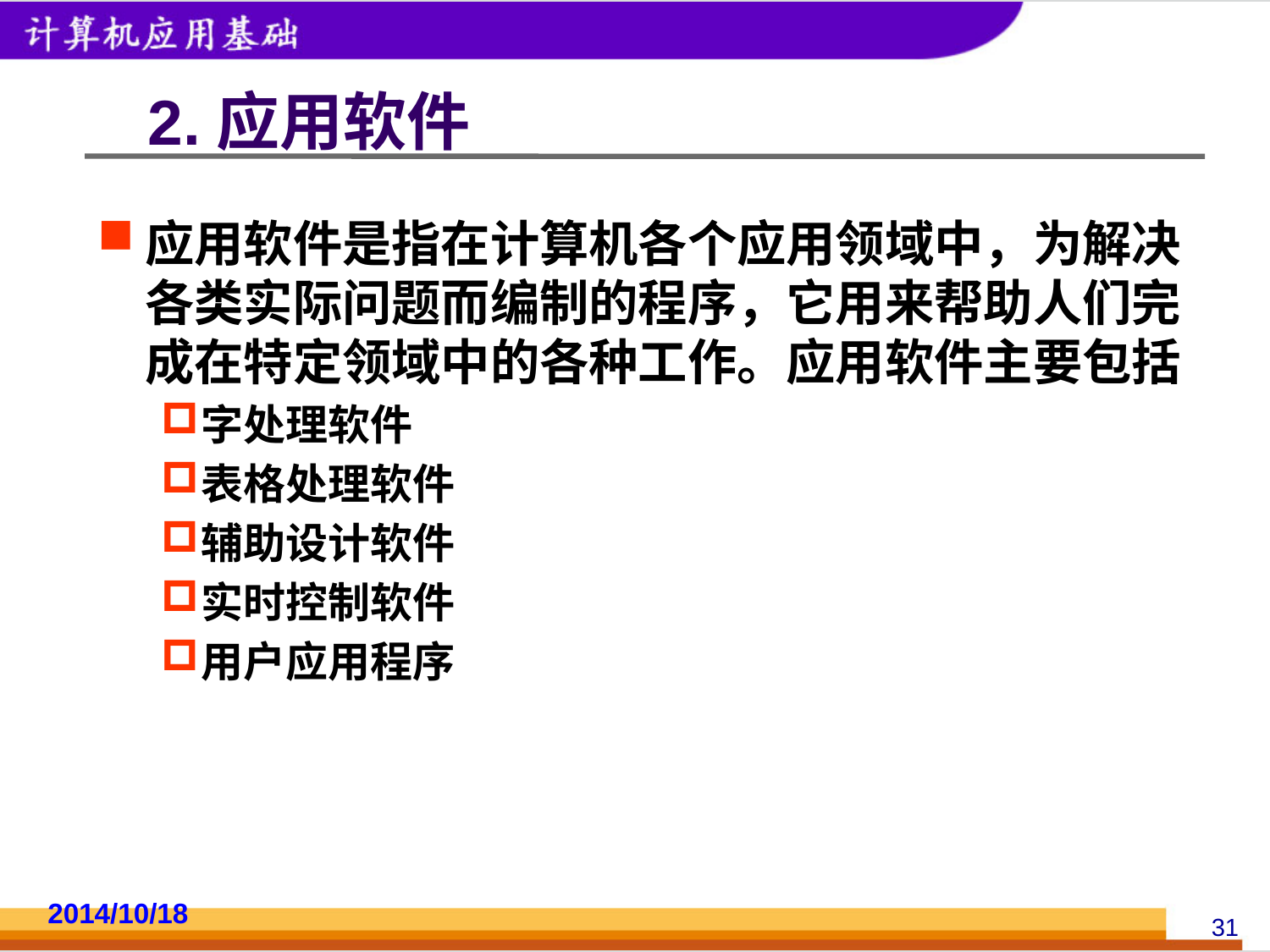

# 2.应用软件
应用软件是指在计算机各个应用领域中，为解决各类实际问题而编制的程序，它用来帮助人们完成在特定领域中的各种工作。应用软件主要包括
字处理软件
表格处理软件
辅助设计软件
实时控制软件
用户应用程序
2014/10/18